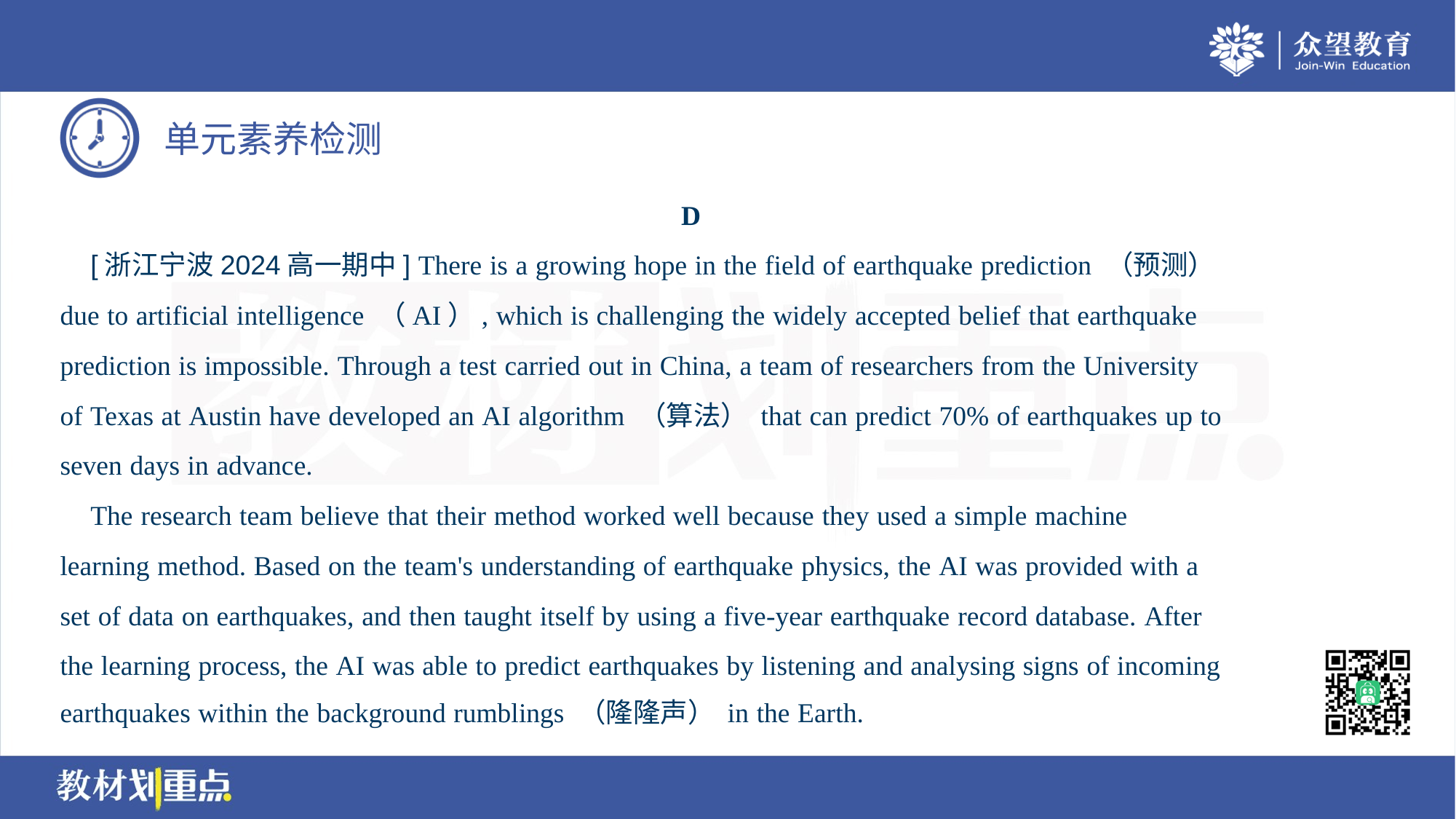

D
    [浙江宁波2024高一期中] There is a growing hope in the field of earthquake prediction （预测）
due to artificial intelligence （AI）, which is challenging the widely accepted belief that earthquake
prediction is impossible. Through a test carried out in China, a team of researchers from the University
of Texas at Austin have developed an AI algorithm （算法） that can predict 70% of earthquakes up to
seven days in advance.
    The research team believe that their method worked well because they used a simple machine
learning method. Based on the team's understanding of earthquake physics, the AI was provided with a
set of data on earthquakes, and then taught itself by using a five-year earthquake record database. After
the learning process, the AI was able to predict earthquakes by listening and analysing signs of incoming
earthquakes within the background rumblings （隆隆声） in the Earth.